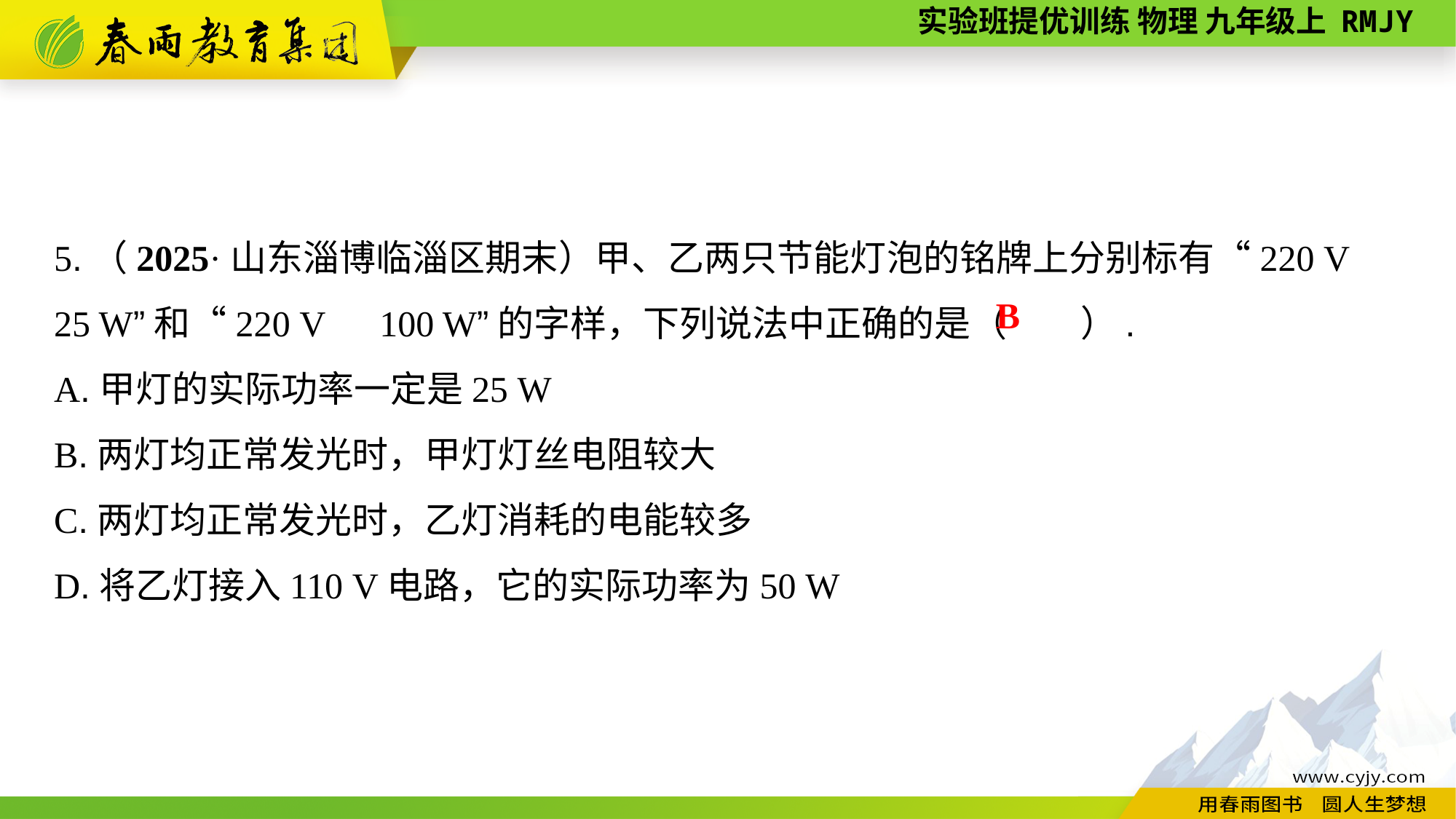

5.（2025·山东淄博临淄区期末）甲、乙两只节能灯泡的铭牌上分别标有“220 V　25 W”和“220 V　100 W”的字样，下列说法中正确的是（　　）.
A.甲灯的实际功率一定是25 W
B.两灯均正常发光时，甲灯灯丝电阻较大
C.两灯均正常发光时，乙灯消耗的电能较多
D.将乙灯接入110 V电路，它的实际功率为50 W
B